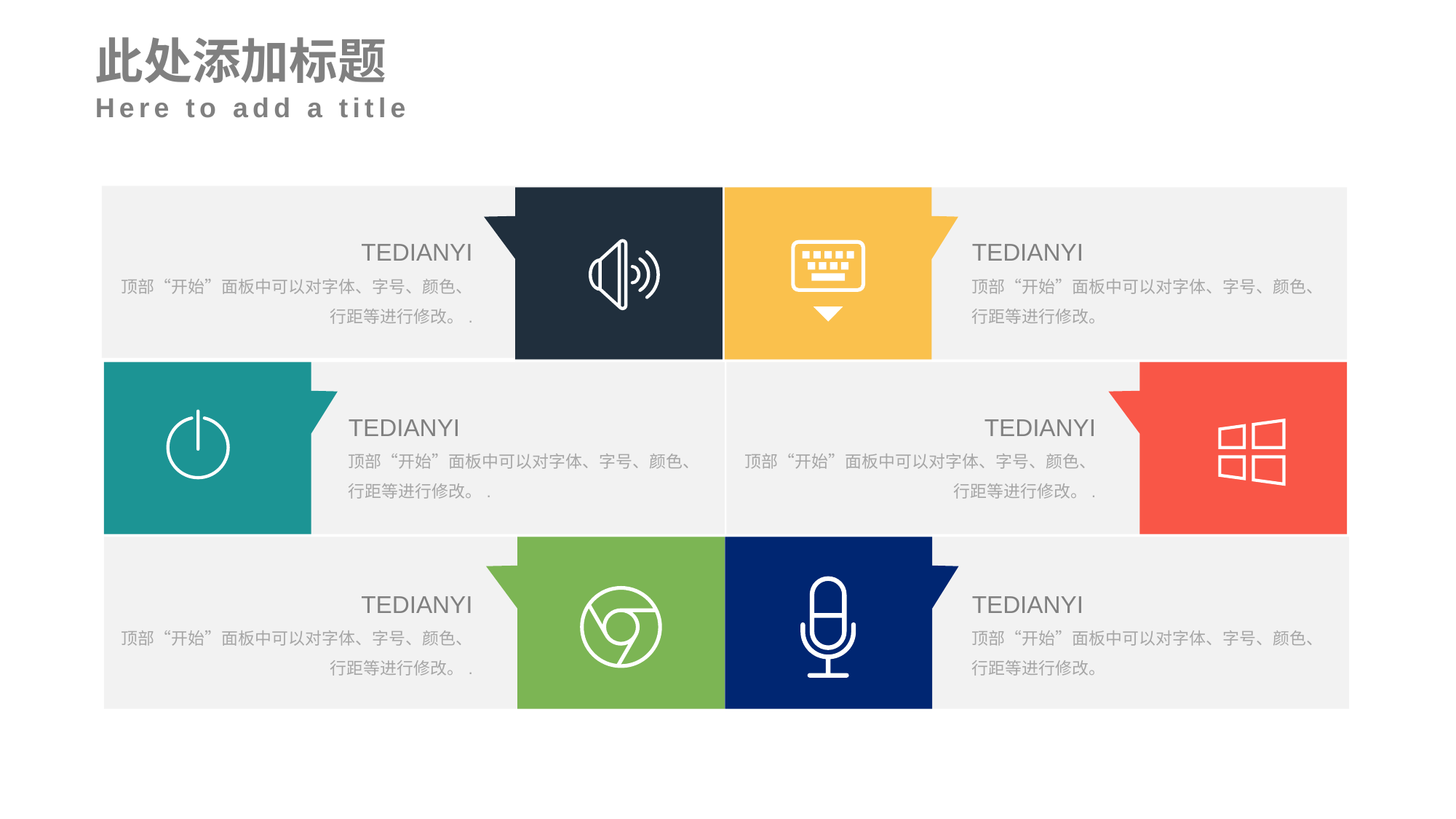

此处添加标题
Here to add a title

TEDIANYI
顶部“开始”面板中可以对字体、字号、颜色、行距等进行修改。.
TEDIANYI
顶部“开始”面板中可以对字体、字号、颜色、行距等进行修改。

TEDIANYI
顶部“开始”面板中可以对字体、字号、颜色、行距等进行修改。.

TEDIANYI
顶部“开始”面板中可以对字体、字号、颜色、行距等进行修改。.

TEDIANYI
顶部“开始”面板中可以对字体、字号、颜色、行距等进行修改。.
TEDIANYI
顶部“开始”面板中可以对字体、字号、颜色、行距等进行修改。